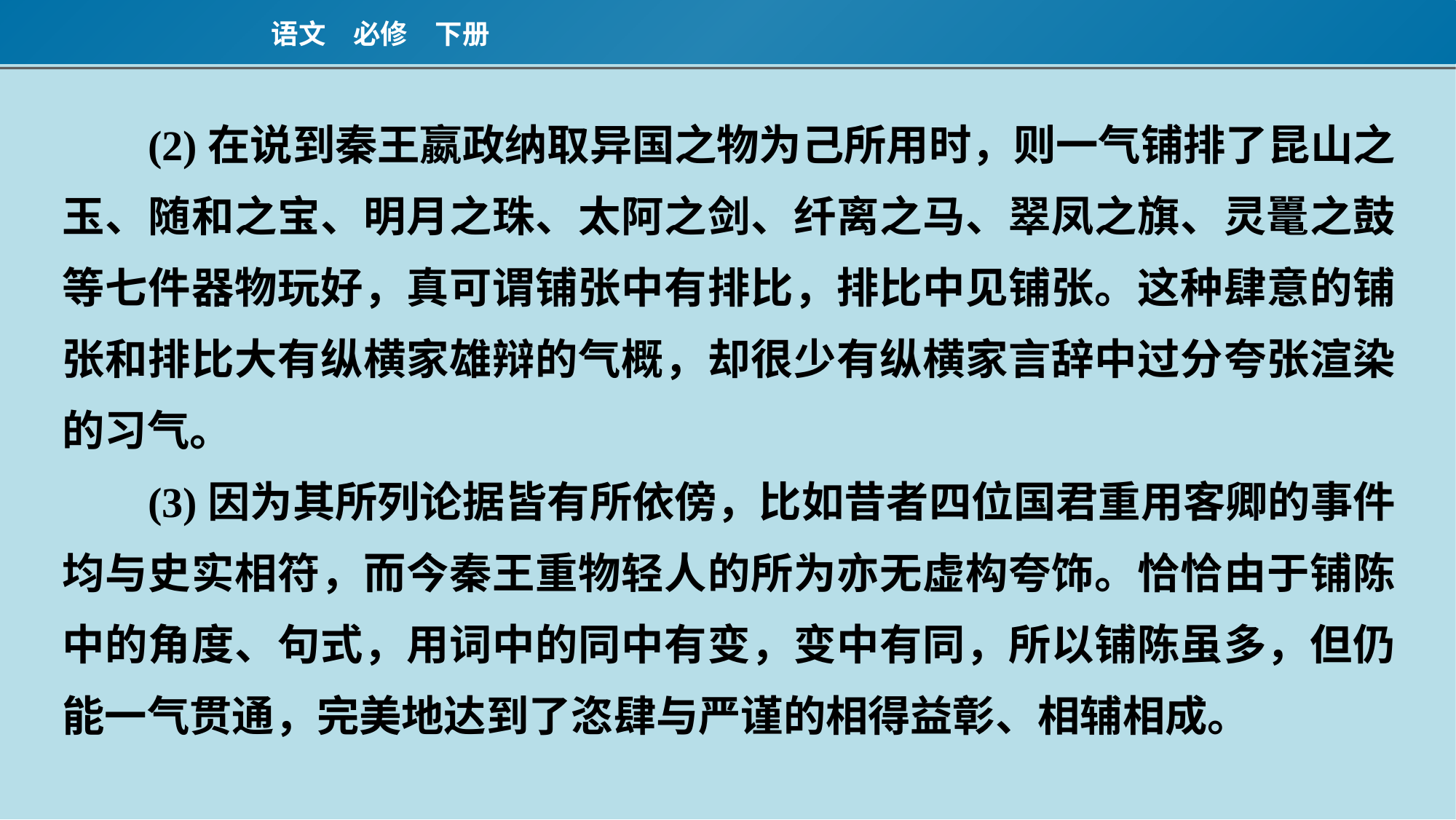

(2)在说到秦王嬴政纳取异国之物为己所用时，则一气铺排了昆山之玉、随和之宝、明月之珠、太阿之剑、纤离之马、翠凤之旗、灵鼍之鼓等七件器物玩好，真可谓铺张中有排比，排比中见铺张。这种肆意的铺张和排比大有纵横家雄辩的气概，却很少有纵横家言辞中过分夸张渲染的习气。
(3)因为其所列论据皆有所依傍，比如昔者四位国君重用客卿的事件均与史实相符，而今秦王重物轻人的所为亦无虚构夸饰。恰恰由于铺陈中的角度、句式，用词中的同中有变，变中有同，所以铺陈虽多，但仍能一气贯通，完美地达到了恣肆与严谨的相得益彰、相辅相成。